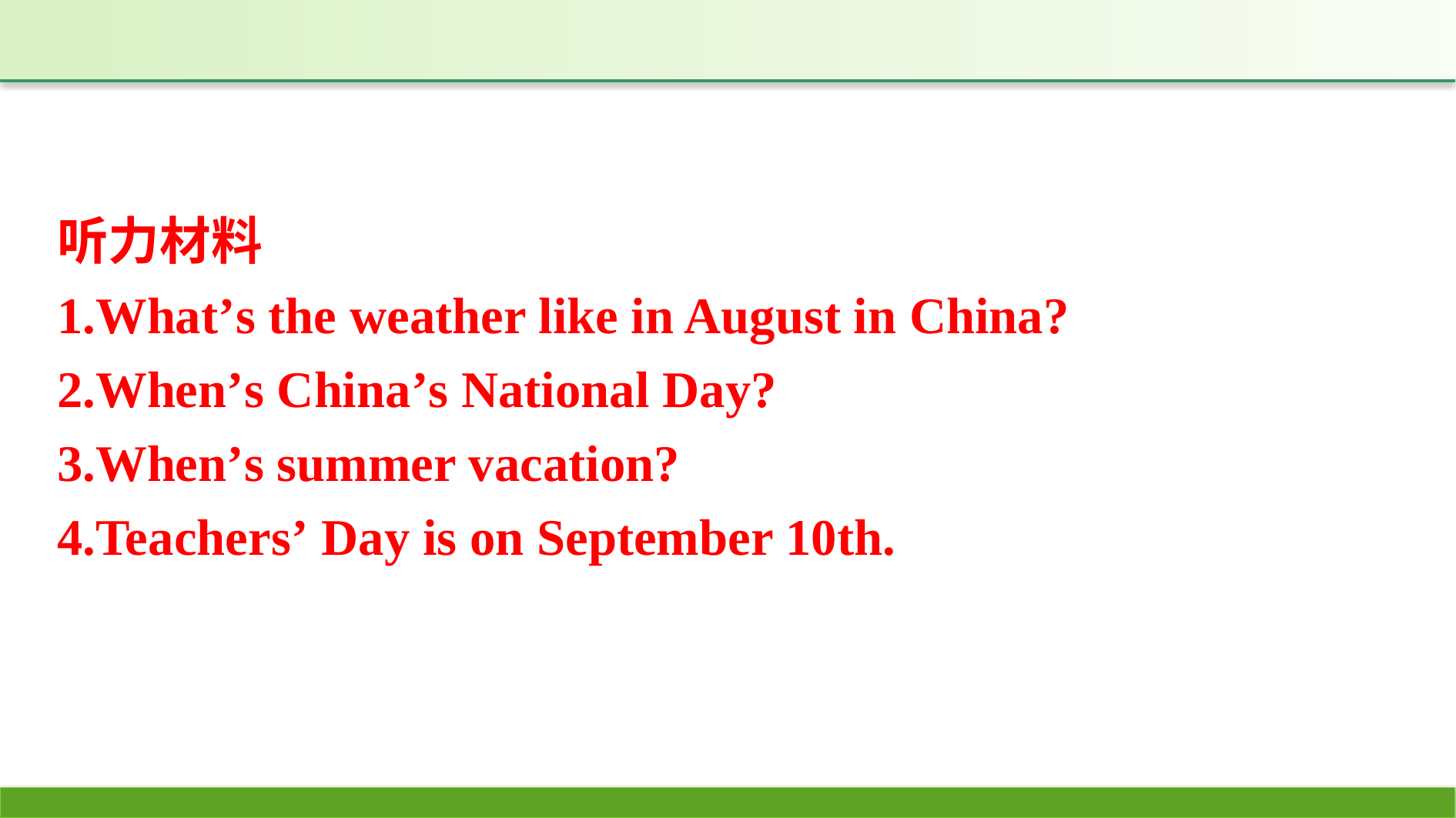

听力材料
1.What’s the weather like in August in China?
2.When’s China’s National Day?
3.When’s summer vacation?
4.Teachers’ Day is on September 10th.